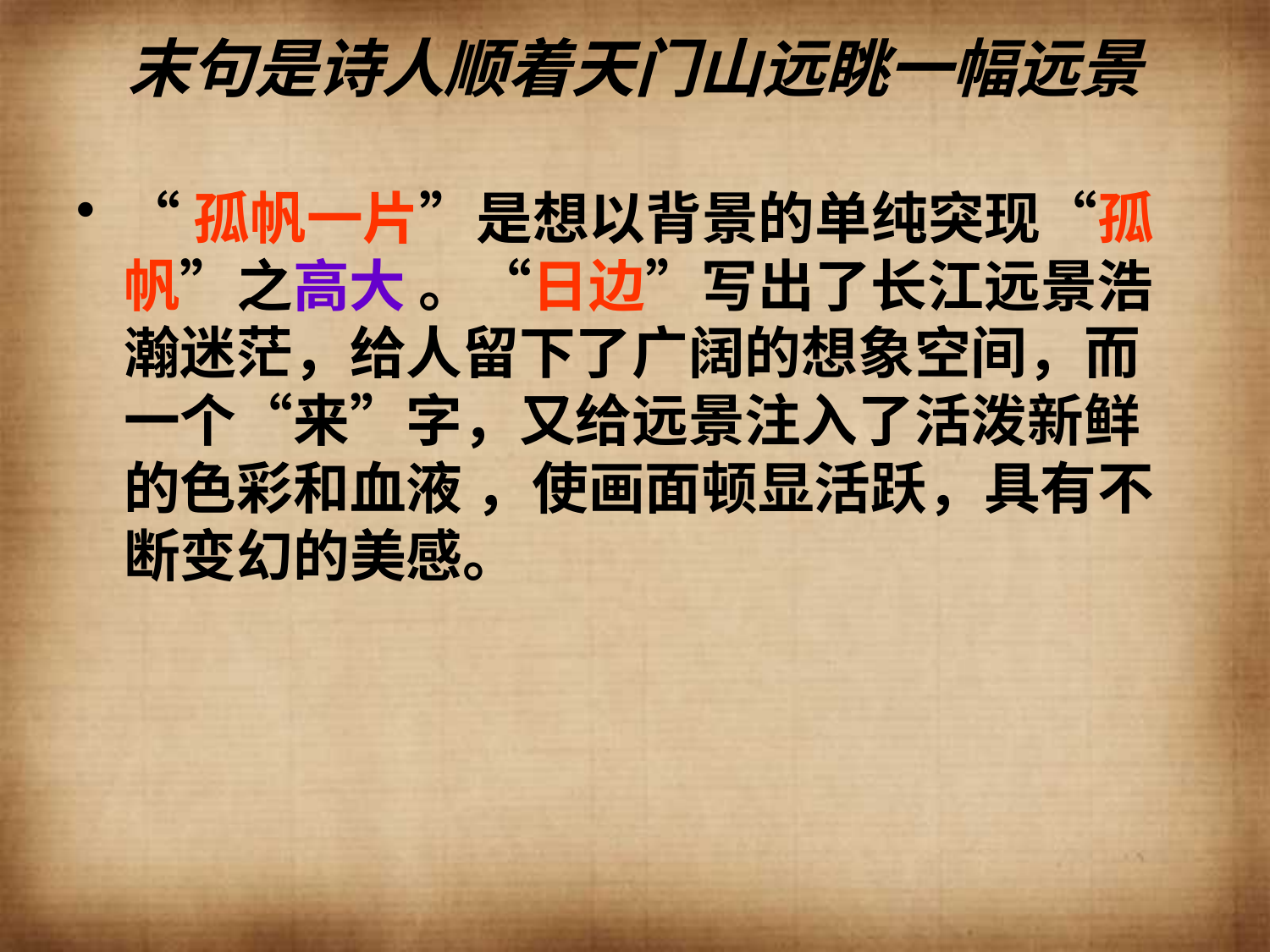

# 末句是诗人顺着天门山远眺一幅远景
“孤帆一片”是想以背景的单纯突现“孤帆”之高大 。“日边”写出了长江远景浩瀚迷茫，给人留下了广阔的想象空间，而一个“来”字，又给远景注入了活泼新鲜的色彩和血液 ，使画面顿显活跃，具有不断变幻的美感。